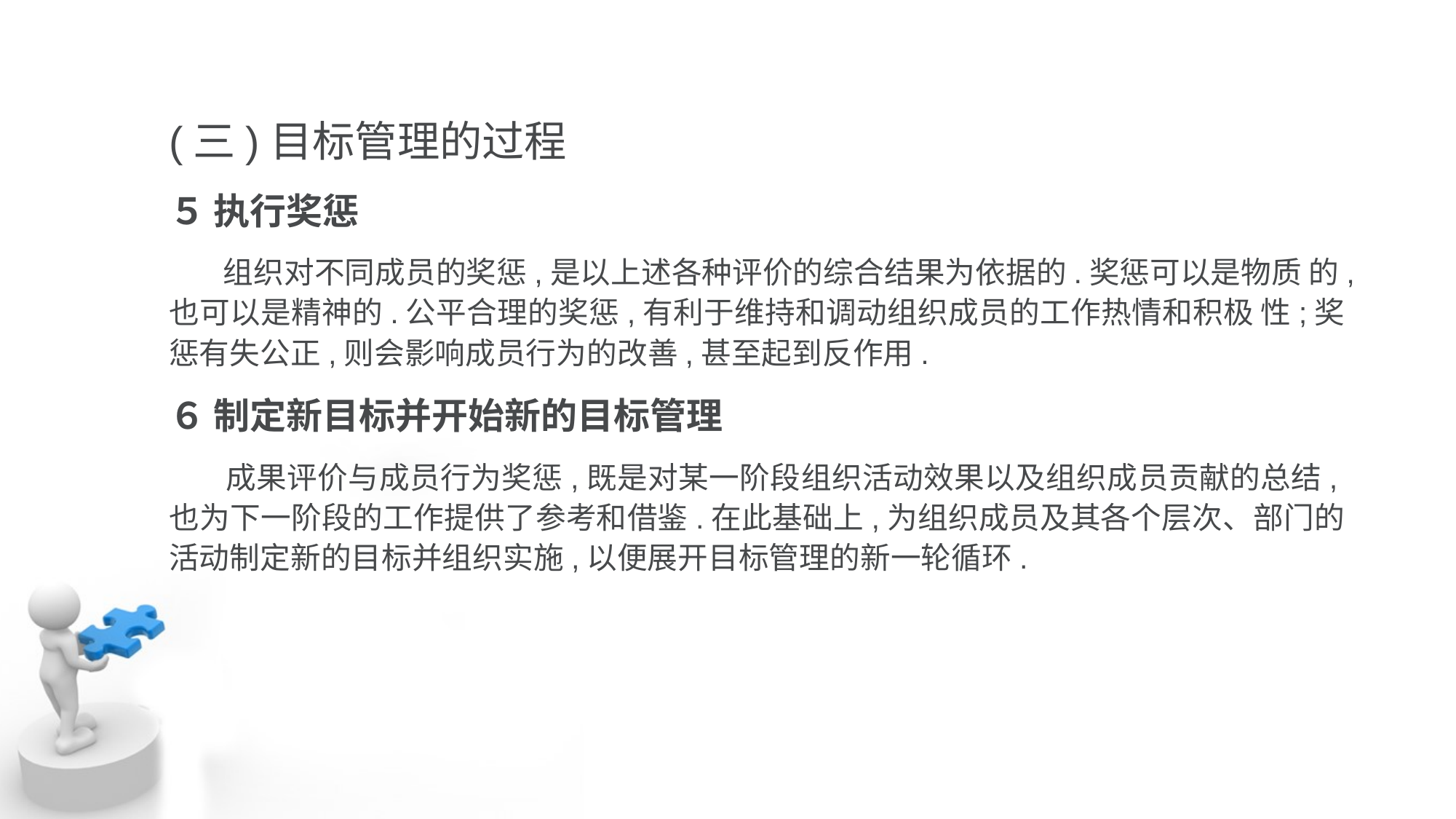

(三)目标管理的过程
５ 执行奖惩
       组织对不同成员的奖惩,是以上述各种评价的综合结果为依据的.奖惩可以是物质 的,也可以是精神的.公平合理的奖惩,有利于维持和调动组织成员的工作热情和积极 性;奖惩有失公正,则会影响成员行为的改善,甚至起到反作用.
６ 制定新目标并开始新的目标管理
       成果评价与成员行为奖惩,既是对某一阶段组织活动效果以及组织成员贡献的总结,也为下一阶段的工作提供了参考和借鉴.在此基础上,为组织成员及其各个层次、部门的 活动制定新的目标并组织实施,以便展开目标管理的新一轮循环.